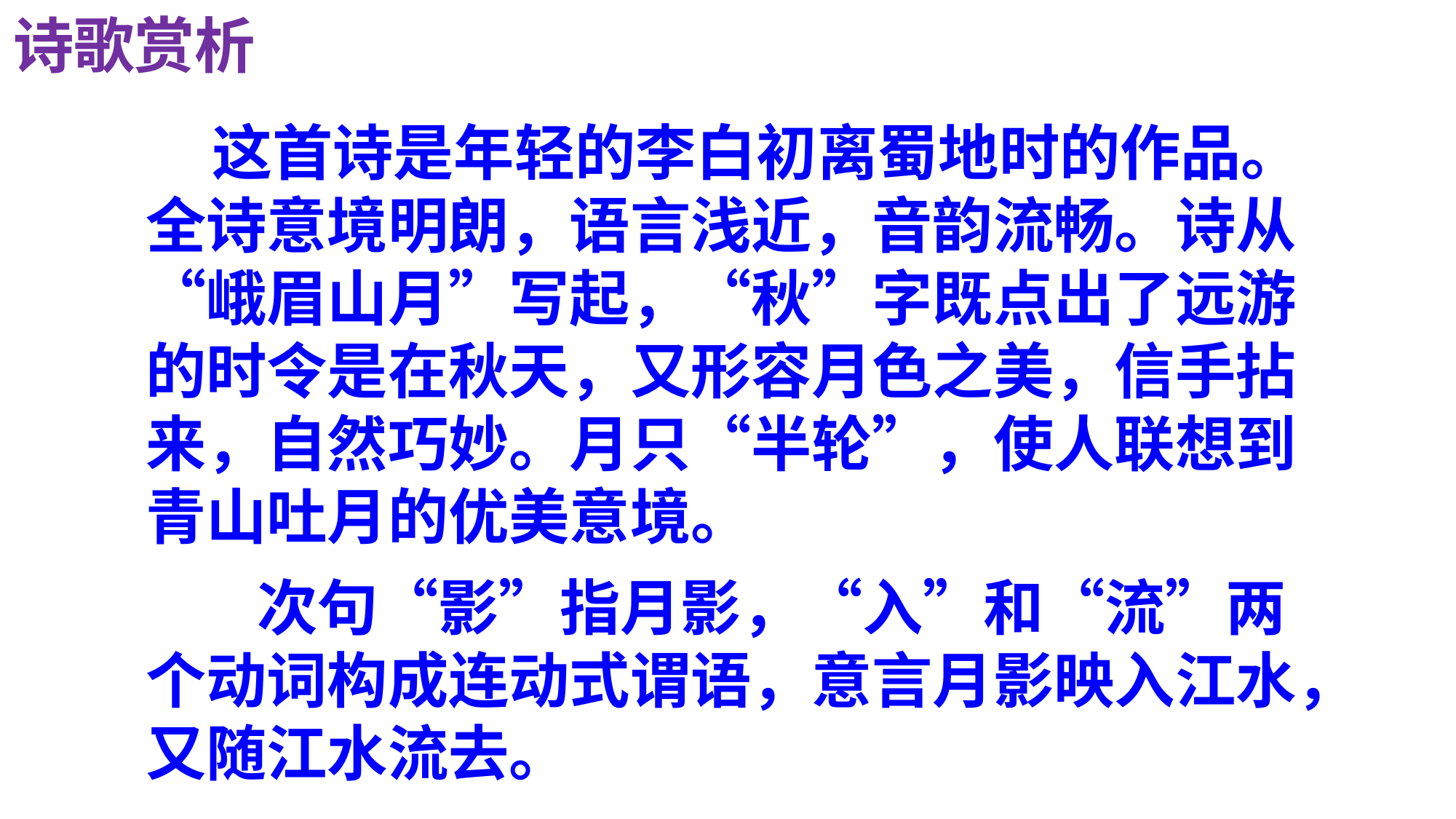

诗歌赏析
       这首诗是年轻的李白初离蜀地时的作品。全诗意境明朗，语言浅近，音韵流畅。诗从“峨眉山月”写起，“秋”字既点出了远游的时令是在秋天，又形容月色之美，信手拈来，自然巧妙。月只“半轮”，使人联想到青山吐月的优美意境。
       次句“影”指月影，“入”和“流”两个动词构成连动式谓语，意言月影映入江水，又随江水流去。